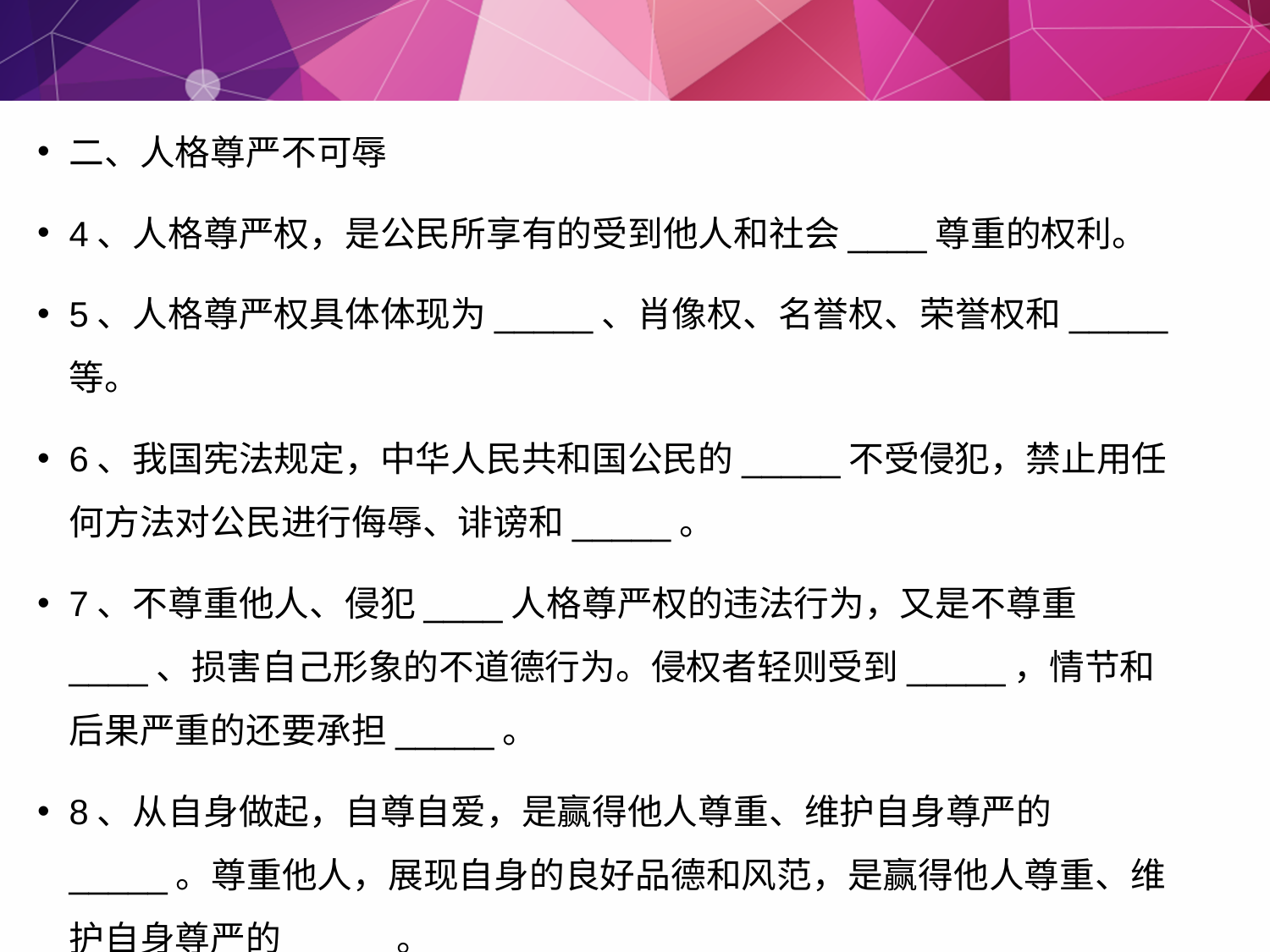

二、人格尊严不可辱
4、人格尊严权，是公民所享有的受到他人和社会____尊重的权利。
5、人格尊严权具体体现为_____、肖像权、名誉权、荣誉权和_____等。
6、我国宪法规定，中华人民共和国公民的_____不受侵犯，禁止用任何方法对公民进行侮辱、诽谤和_____。
7、不尊重他人、侵犯____人格尊严权的违法行为，又是不尊重____、损害自己形象的不道德行为。侵权者轻则受到_____，情节和后果严重的还要承担_____。
8、从自身做起，自尊自爱，是赢得他人尊重、维护自身尊严的_____。尊重他人，展现自身的良好品德和风范，是赢得他人尊重、维护自身尊严的_____。